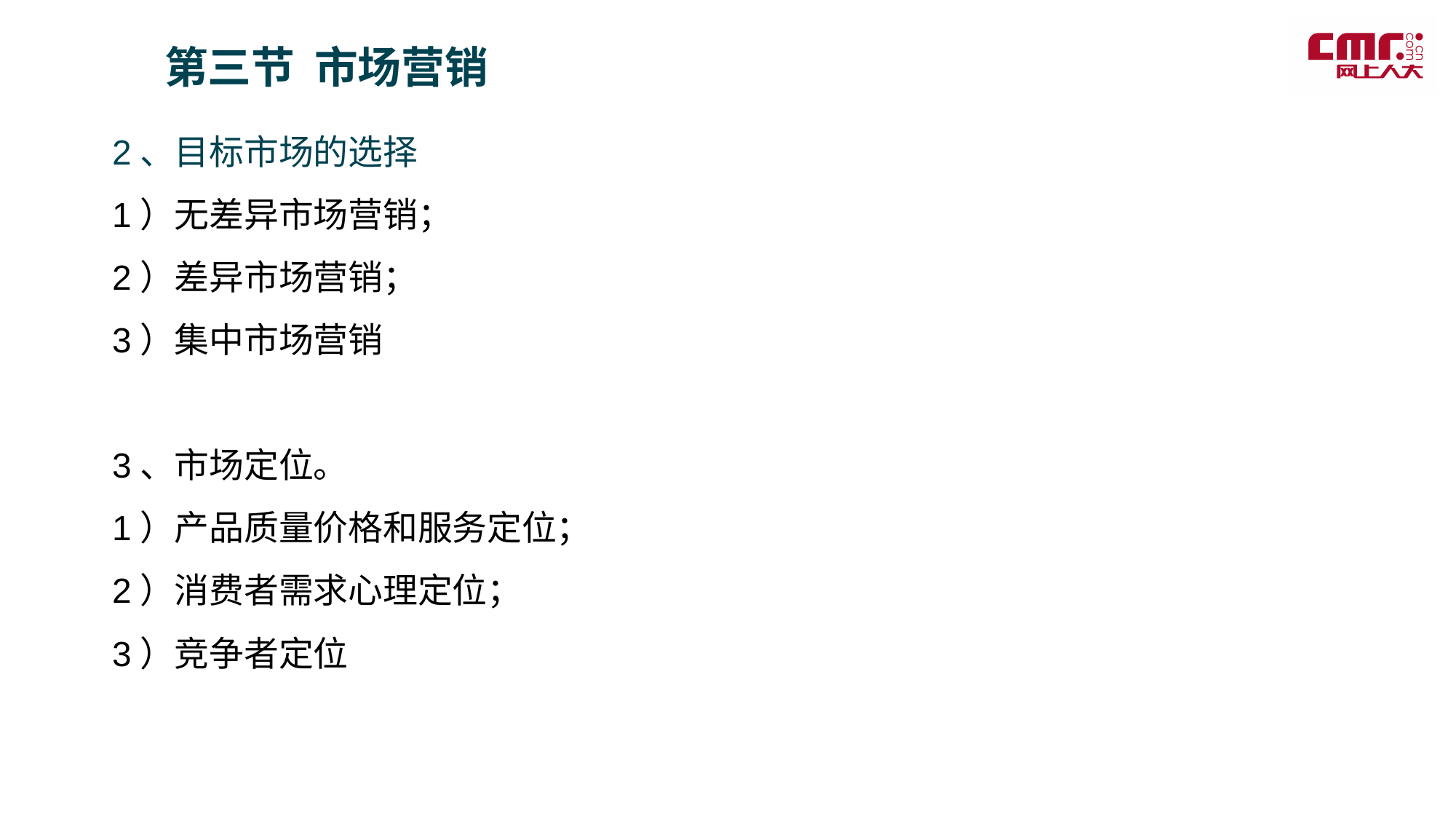

第三节  市场营销
2、目标市场的选择
1）无差异市场营销；
2）差异市场营销；
3）集中市场营销

3、市场定位。
1）产品质量价格和服务定位；
2）消费者需求心理定位；
3）竞争者定位